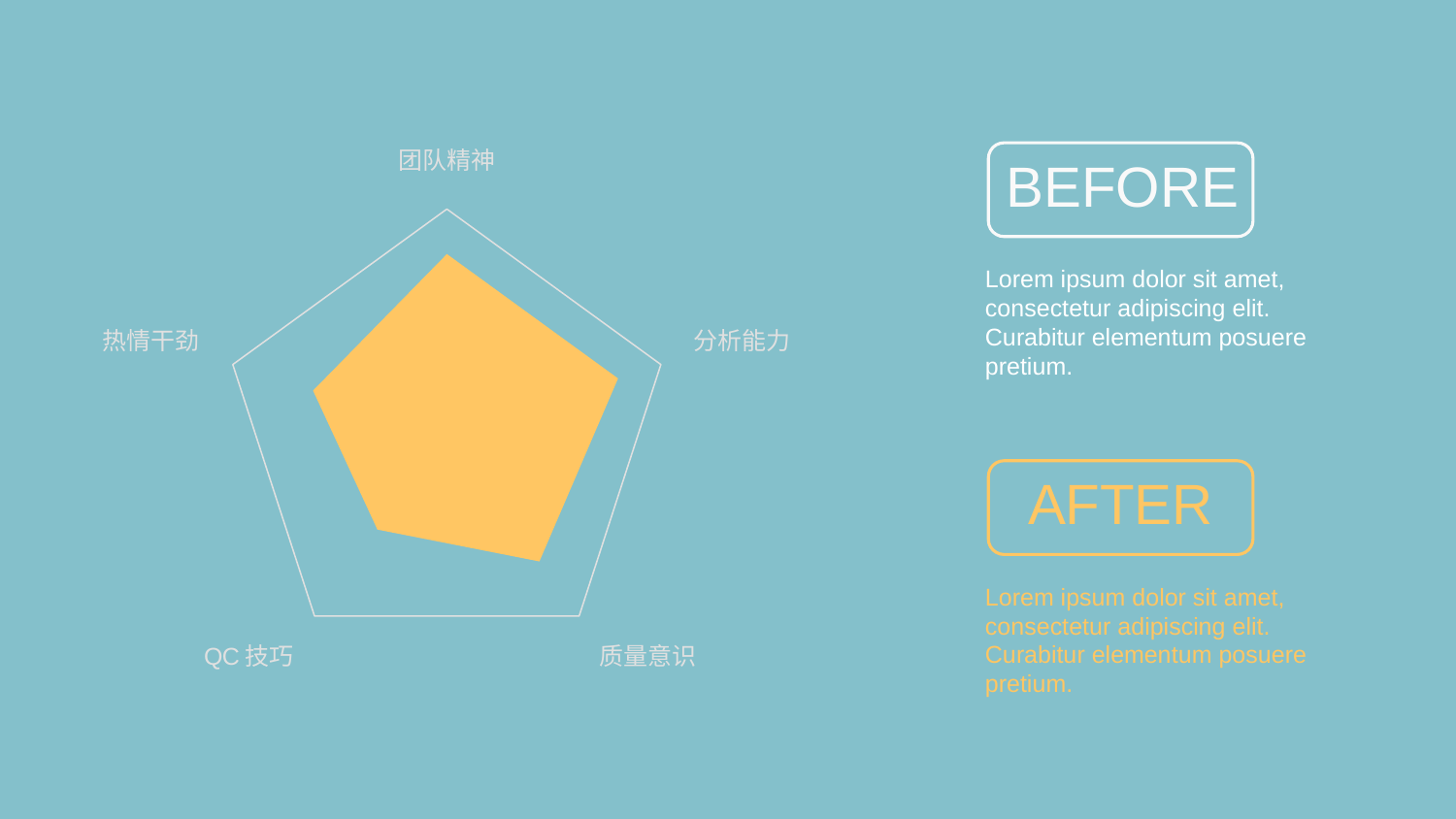

### Chart

| Category | 活动后 | 活动前 |
|---|---|---|
| 团队精神 | 32.0 | 14.0 |
| 分析能力 | 32.0 | 30.0 |
| 质量意识 | 28.0 | 21.0 |
| QC技巧 | 21.0 | 15.0 |
| 热情干劲 | 25.0 | 23.0 |
BEFORE

Lorem ipsum dolor sit amet, consectetur adipiscing elit. Curabitur elementum posuere pretium.
AFTER

Lorem ipsum dolor sit amet, consectetur adipiscing elit. Curabitur elementum posuere pretium.